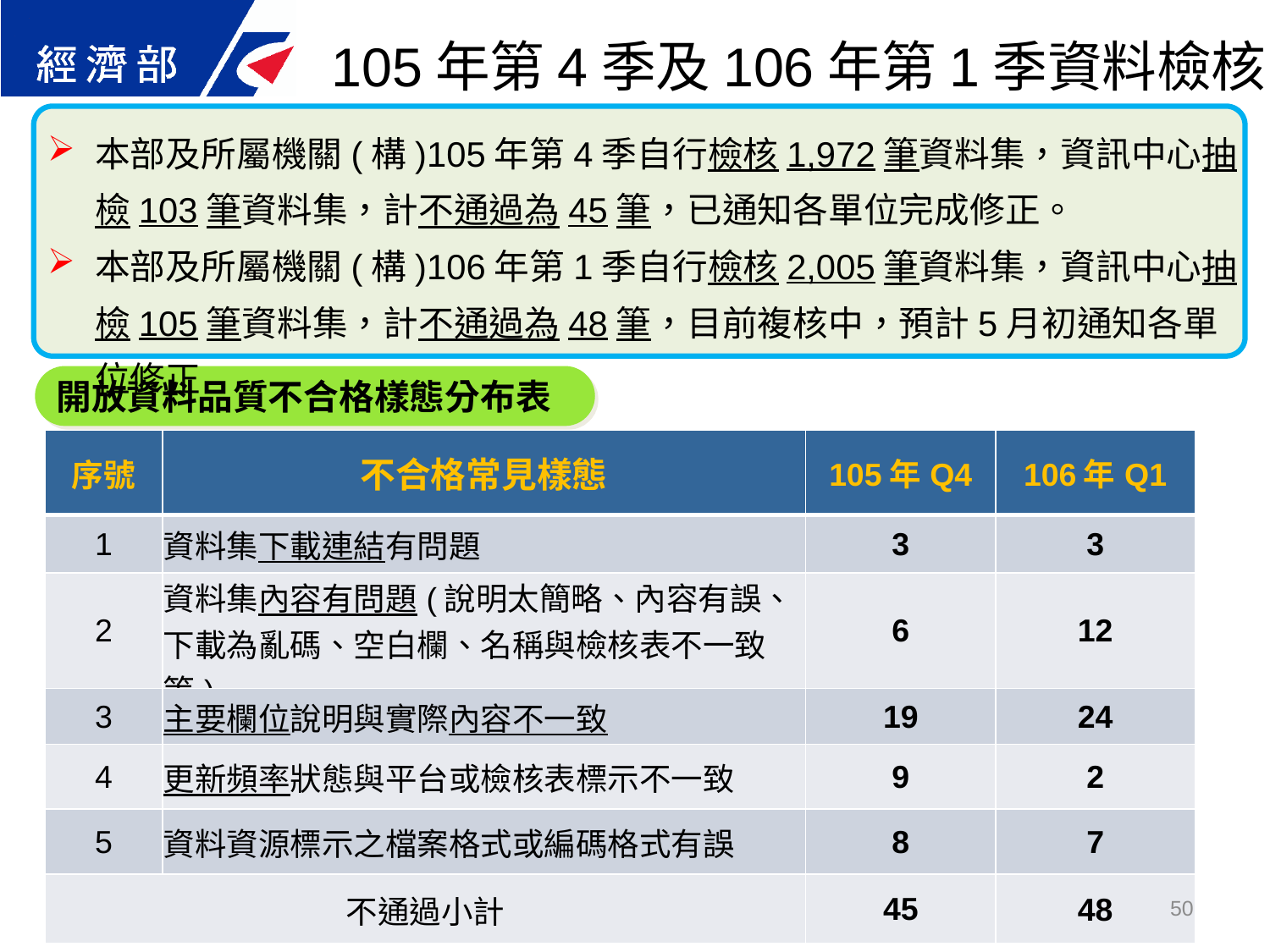

105年第4季及106年第1季資料檢核情形

本部及所屬機關(構)105年第4季自行檢核1,972筆資料集，資訊中心抽檢103筆資料集，計不通過為45筆，已通知各單位完成修正。
本部及所屬機關(構)106年第1季自行檢核2,005筆資料集，資訊中心抽檢105筆資料集，計不通過為48筆，目前複核中，預計5月初通知各單位修正
開放資料品質不合格樣態分布表
| 序號 | 不合格常見樣態 | 105年Q4 | 106年Q1 |
| --- | --- | --- | --- |
| 1 | 資料集下載連結有問題 | 3 | 3 |
| 2 | 資料集內容有問題(說明太簡略、內容有誤、下載為亂碼、空白欄、名稱與檢核表不一致等) | 6 | 12 |
| 3 | 主要欄位說明與實際內容不一致 | 19 | 24 |
| 4 | 更新頻率狀態與平台或檢核表標示不一致 | 9 | 2 |
| 5 | 資料資源標示之檔案格式或編碼格式有誤 | 8 | 7 |
| 不通過小計 |  | 45 | 48 |
50